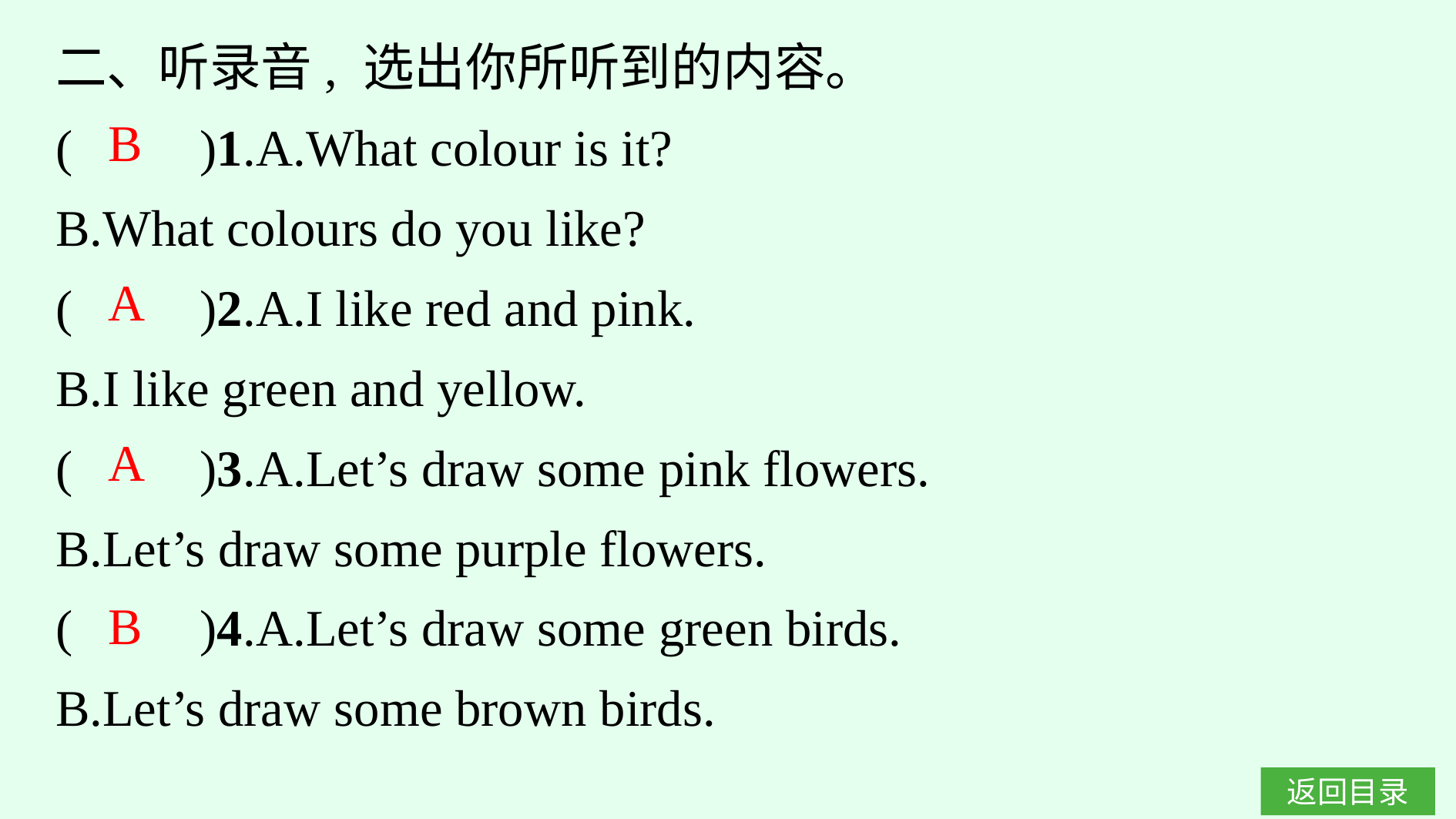

二、听录音, 选出你所听到的内容。
(　　)1.A.What colour is it?
B.What colours do you like?
(　　)2.A.I like red and pink.
B.I like green and yellow.
(　　)3.A.Let’s draw some pink flowers.
B.Let’s draw some purple flowers.
(　　)4.A.Let’s draw some green birds.
B.Let’s draw some brown birds.
B
A
A
B